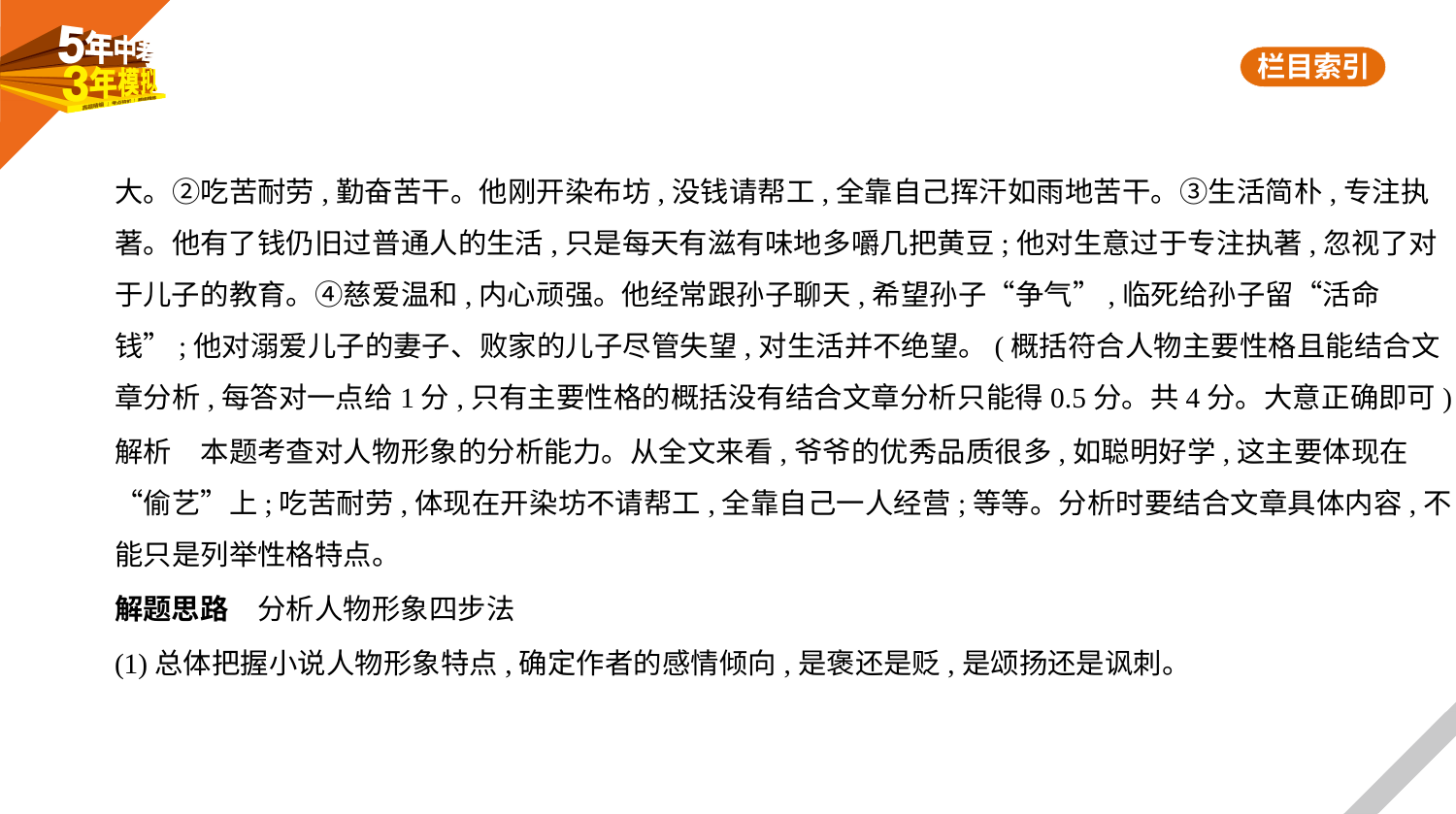

大。②吃苦耐劳,勤奋苦干。他刚开染布坊,没钱请帮工,全靠自己挥汗如雨地苦干。③生活简朴,专注执
著。他有了钱仍旧过普通人的生活,只是每天有滋有味地多嚼几把黄豆;他对生意过于专注执著,忽视了对
于儿子的教育。④慈爱温和,内心顽强。他经常跟孙子聊天,希望孙子“争气”,临死给孙子留“活命
钱”;他对溺爱儿子的妻子、败家的儿子尽管失望,对生活并不绝望。(概括符合人物主要性格且能结合文
章分析,每答对一点给1分,只有主要性格的概括没有结合文章分析只能得0.5分。共4分。大意正确即可)
解析　本题考查对人物形象的分析能力。从全文来看,爷爷的优秀品质很多,如聪明好学,这主要体现在
“偷艺”上;吃苦耐劳,体现在开染坊不请帮工,全靠自己一人经营;等等。分析时要结合文章具体内容,不
能只是列举性格特点。
解题思路　分析人物形象四步法
(1)总体把握小说人物形象特点,确定作者的感情倾向,是褒还是贬,是颂扬还是讽刺。